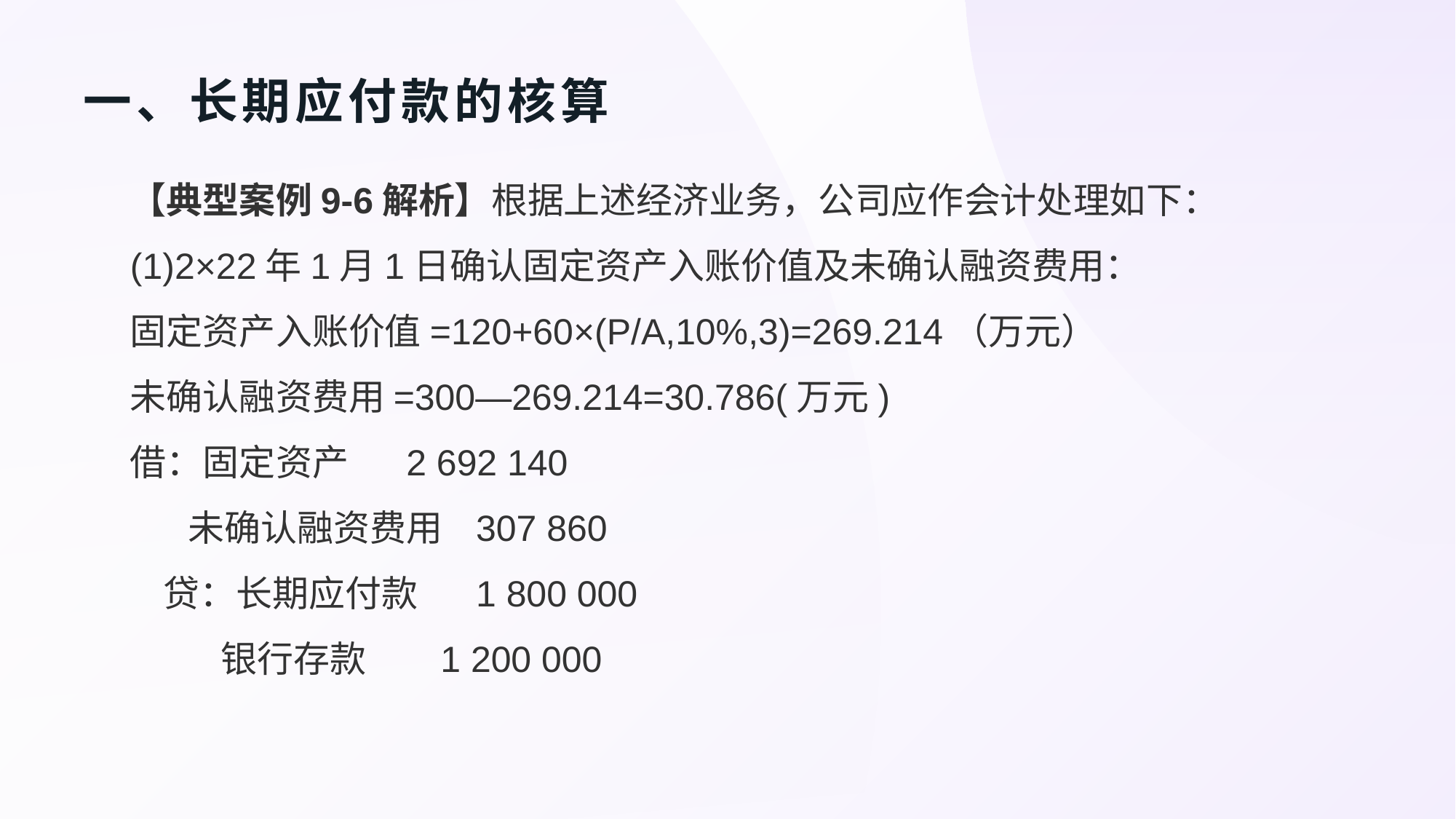

# 一、长期应付款的核算
【典型案例9-6解析】根据上述经济业务，公司应作会计处理如下：
(1)2×22年1月1日确认固定资产入账价值及未确认融资费用：
固定资产入账价值=120+60×(P/A,10%,3)=269.214（万元）
未确认融资费用=300—269.214=30.786(万元)
借：固定资产      2 692 140
      未确认融资费用   307 860
   贷：长期应付款      1 800 000
          银行存款        1 200 000